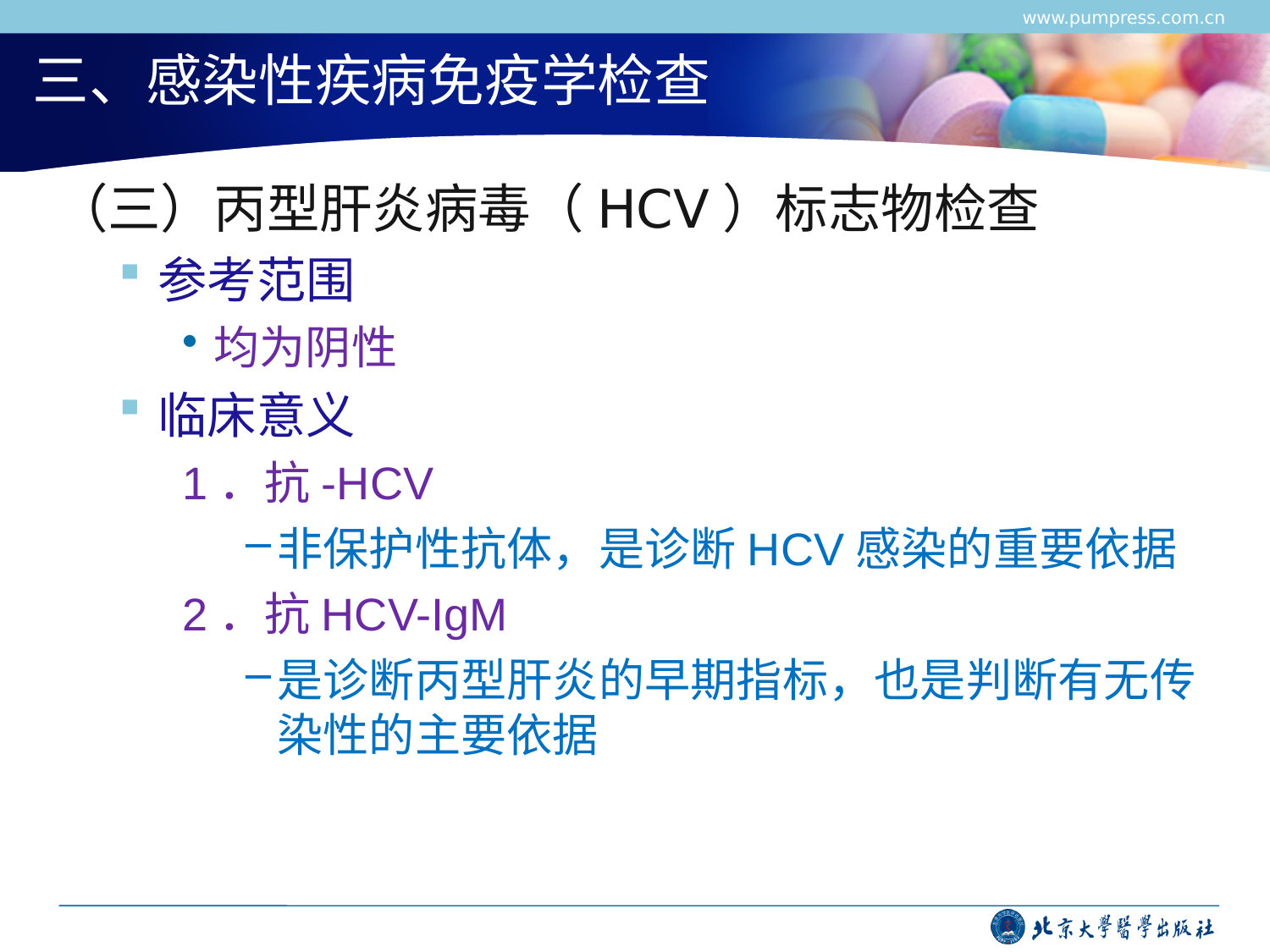

www.pumpress.com.cn
# 三、感染性疾病免疫学检查
（三）丙型肝炎病毒（HCV）标志物检查
参考范围
均为阴性
临床意义
1．抗-HCV
非保护性抗体，是诊断HCV感染的重要依据
2．抗HCV-IgM
是诊断丙型肝炎的早期指标，也是判断有无传染性的主要依据